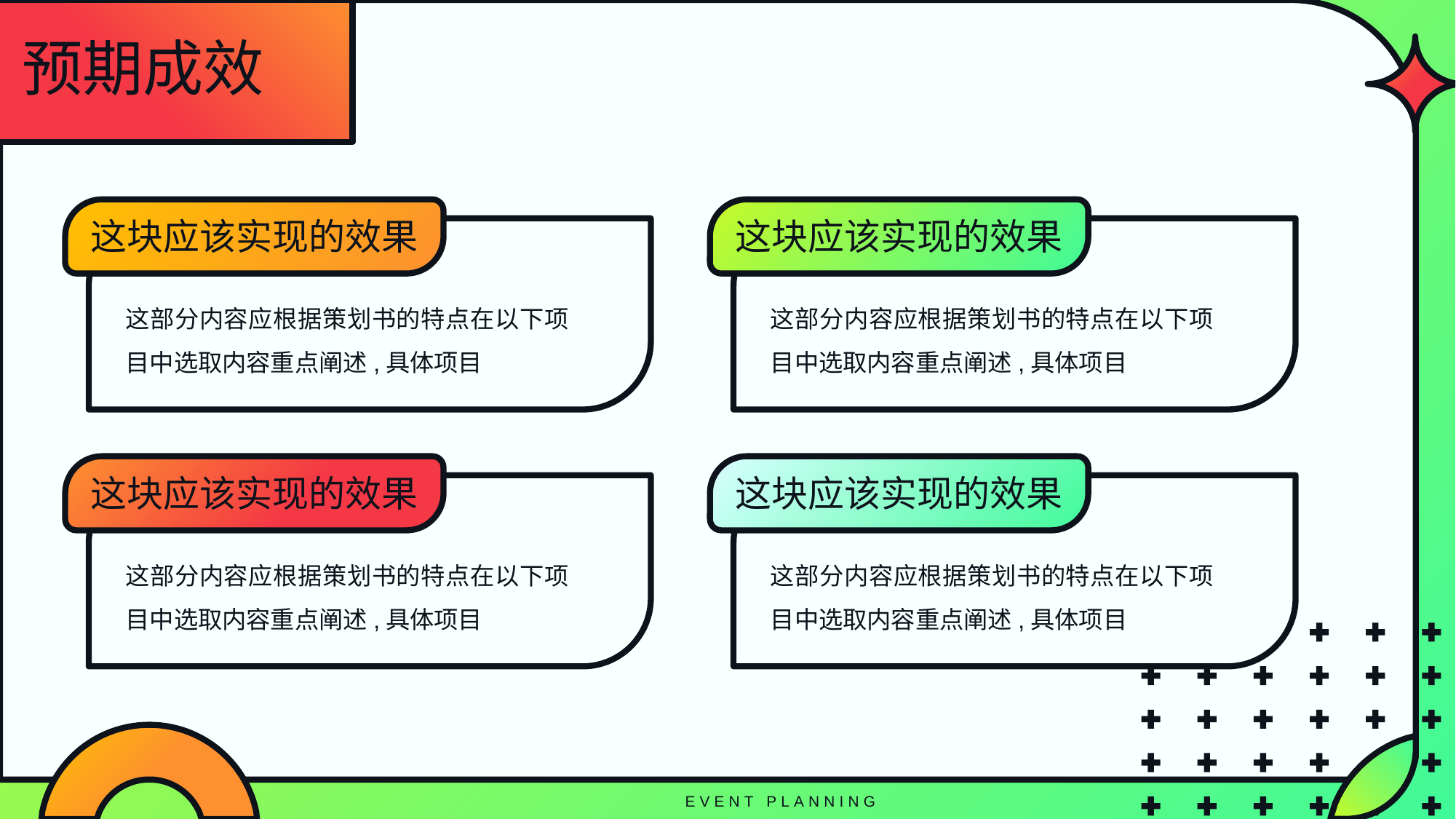

预期成效
这块应该实现的效果
这块应该实现的效果

这部分内容应根据策划书的特点在以下项目中选取内容重点阐述,具体项目
这部分内容应根据策划书的特点在以下项目中选取内容重点阐述,具体项目
这块应该实现的效果
这块应该实现的效果

这部分内容应根据策划书的特点在以下项目中选取内容重点阐述,具体项目
这部分内容应根据策划书的特点在以下项目中选取内容重点阐述,具体项目